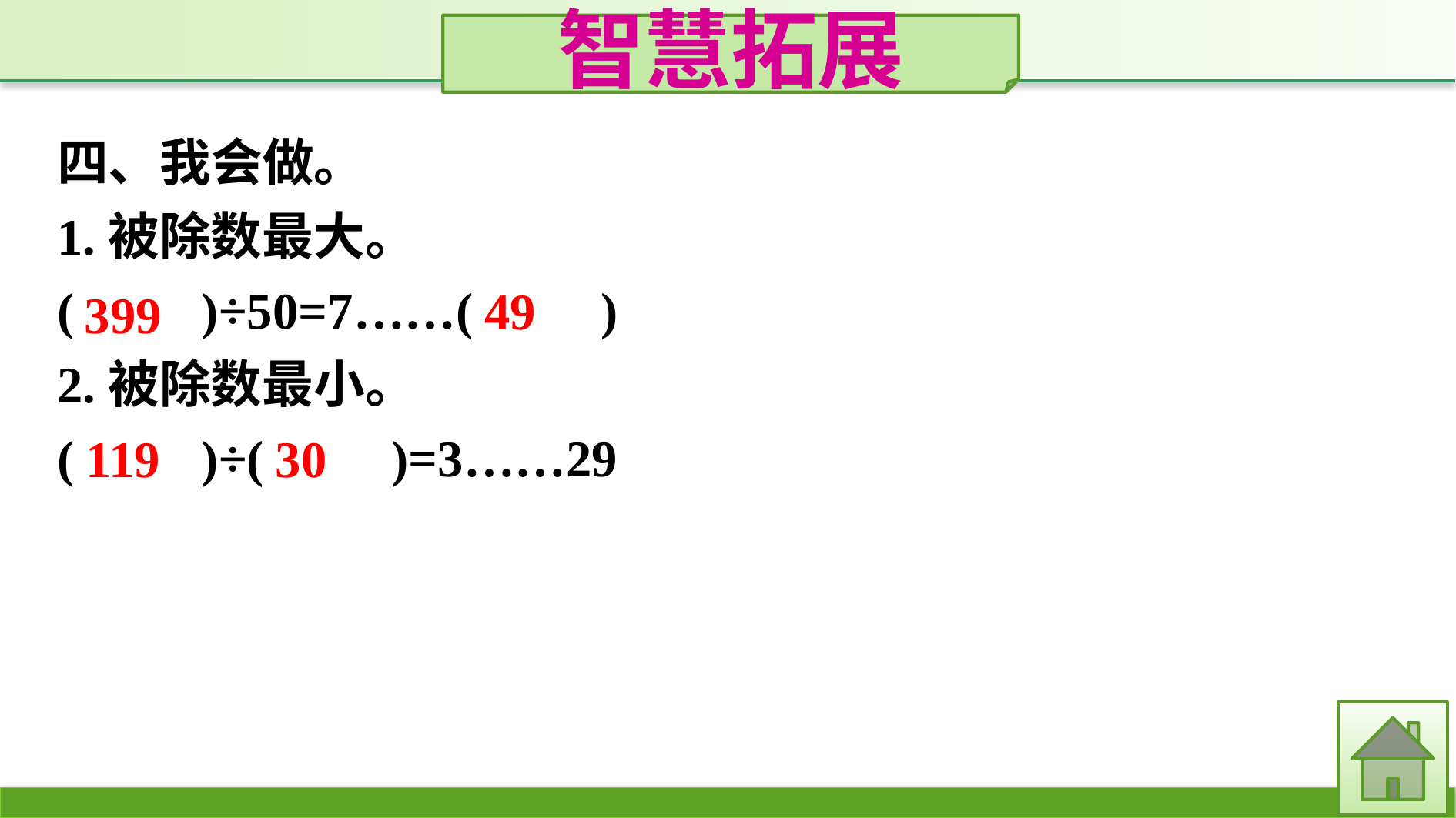

智慧拓展
四、我会做。
1.被除数最大。
(　　)÷50=7……(　　)
2.被除数最小。
(　　)÷(　　)=3……29
49
399
30
119